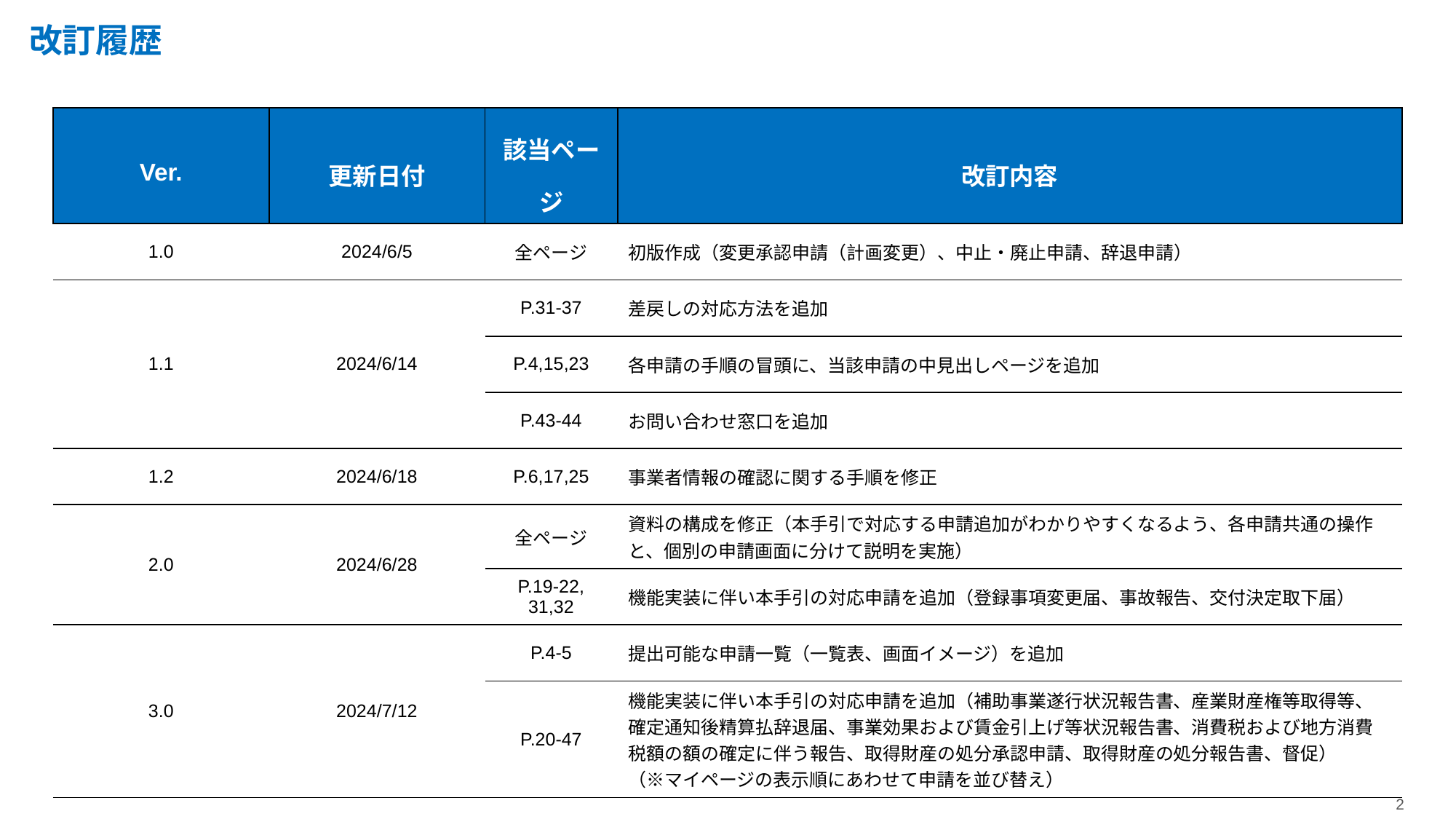

改訂履歴
| Ver. | 更新日付 | 該当ページ | 改訂内容 |
| --- | --- | --- | --- |
| 1.0 | 2024/6/5 | 全ページ | 初版作成（変更承認申請（計画変更）、中止・廃止申請、辞退申請） |
| 1.1 | 2024/6/14 | P.31-37 | 差戻しの対応方法を追加 |
|  |  | P.4,15,23 | 各申請の手順の冒頭に、当該申請の中見出しページを追加 |
|  |  | P.43-44 | お問い合わせ窓口を追加 |
| 1.2 | 2024/6/18 | P.6,17,25 | 事業者情報の確認に関する手順を修正 |
| 2.0 | 2024/6/28 | 全ページ | 資料の構成を修正（本手引で対応する申請追加がわかりやすくなるよう、各申請共通の操作と、個別の申請画面に分けて説明を実施） |
|  |  | P.19-22, 31,32 | 機能実装に伴い本手引の対応申請を追加（登録事項変更届、事故報告、交付決定取下届） |
| 3.0 | 2024/7/12 | P.4-5 | 提出可能な申請一覧（一覧表、画面イメージ）を追加 |
|  |  | P.20-47 | 機能実装に伴い本手引の対応申請を追加（補助事業遂行状況報告書、産業財産権等取得等、確定通知後精算払辞退届、事業効果および賃金引上げ等状況報告書、消費税および地方消費税額の額の確定に伴う報告、取得財産の処分承認申請、取得財産の処分報告書、督促） （※マイページの表示順にあわせて申請を並び替え） |